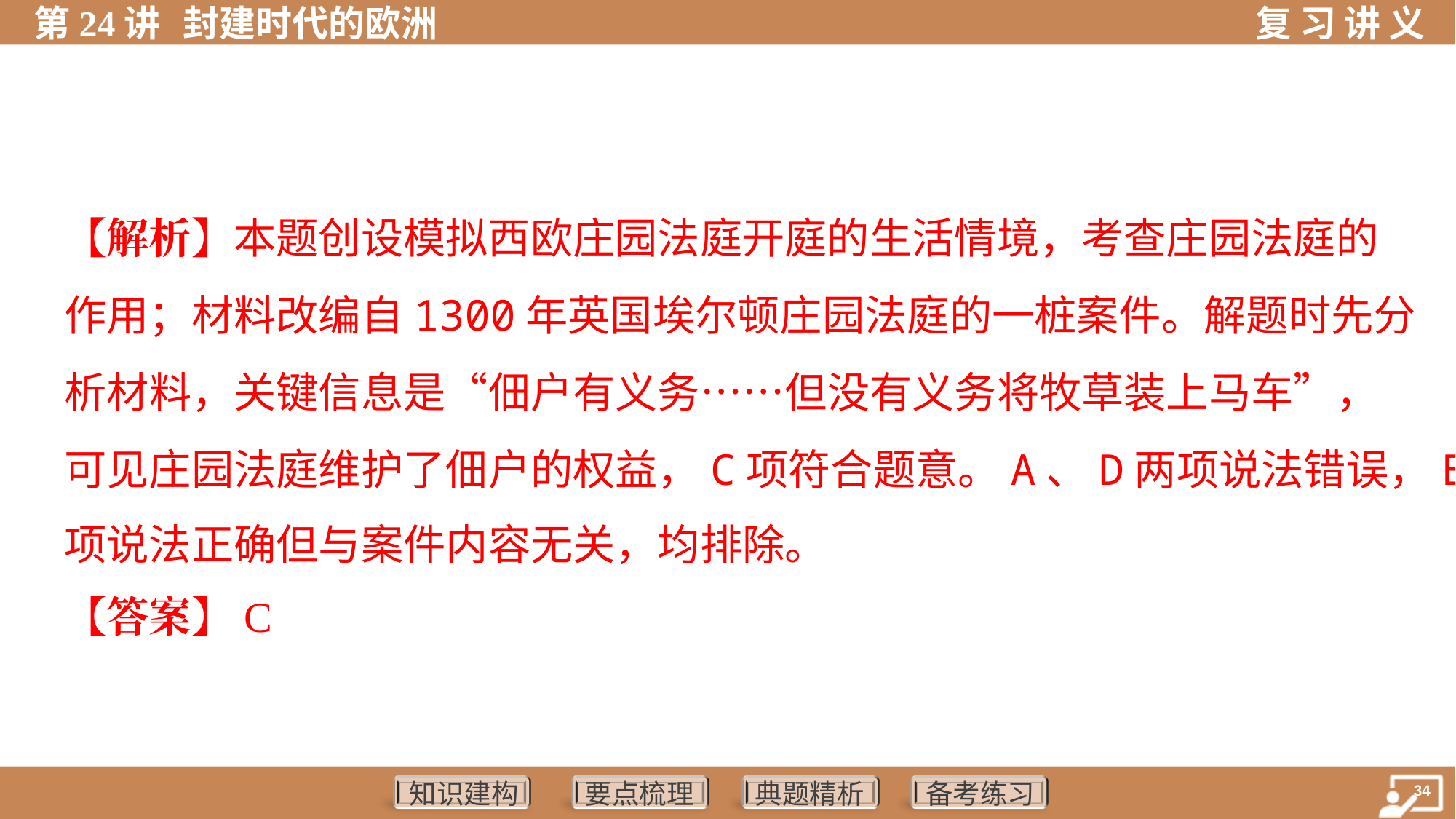

【解析】本题创设模拟西欧庄园法庭开庭的生活情境，考查庄园法庭的
作用；材料改编自1300年英国埃尔顿庄园法庭的一桩案件。解题时先分
析材料，关键信息是“佃户有义务……但没有义务将牧草装上马车”，
可见庄园法庭维护了佃户的权益，C项符合题意。A、D两项说法错误，B
项说法正确但与案件内容无关，均排除。
【答案】C